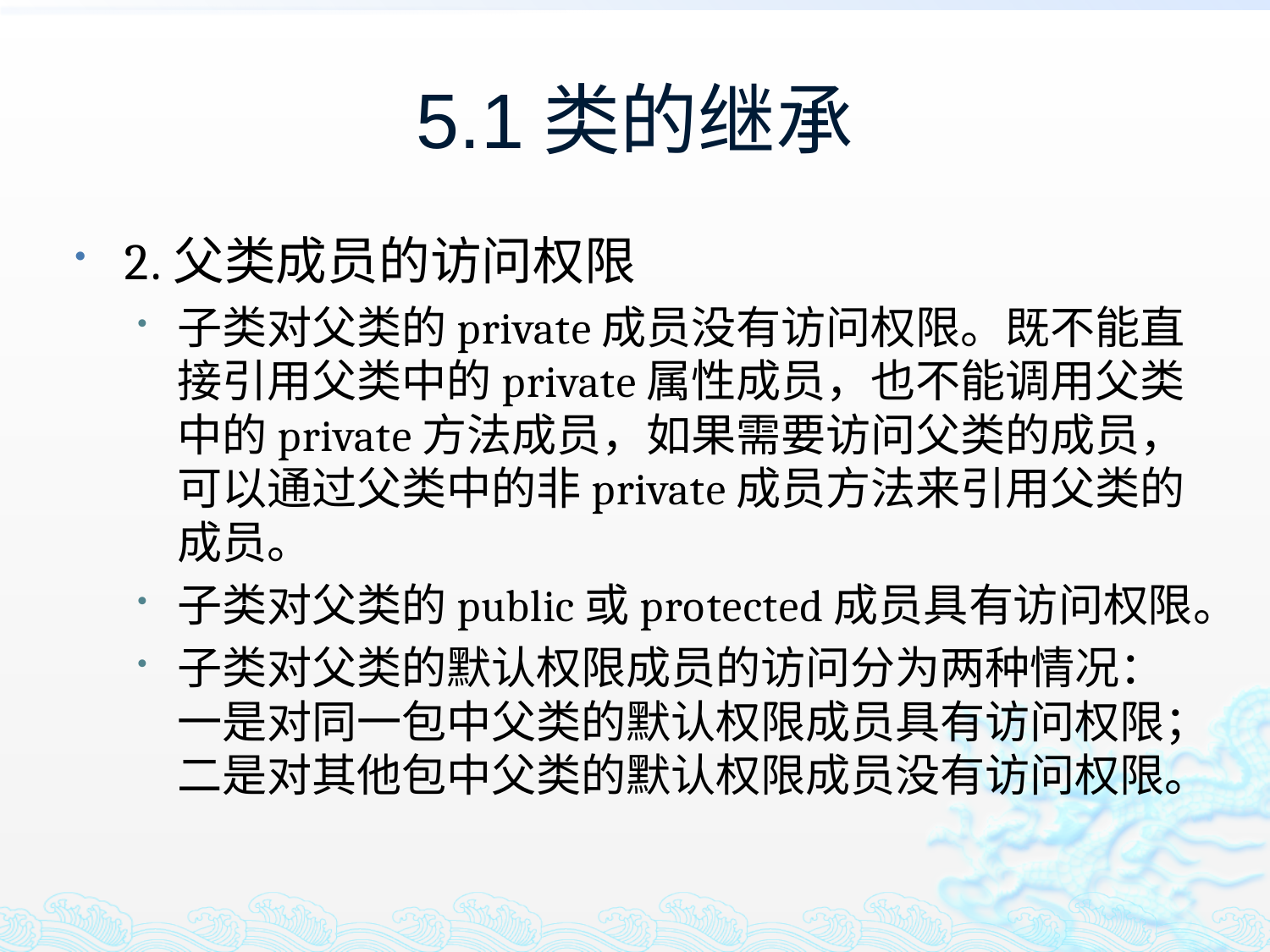

# 5.1类的继承
2.父类成员的访问权限
子类对父类的private成员没有访问权限。既不能直接引用父类中的private属性成员，也不能调用父类中的private方法成员，如果需要访问父类的成员，可以通过父类中的非private成员方法来引用父类的成员。
子类对父类的public或protected成员具有访问权限。
子类对父类的默认权限成员的访问分为两种情况：一是对同一包中父类的默认权限成员具有访问权限；二是对其他包中父类的默认权限成员没有访问权限。